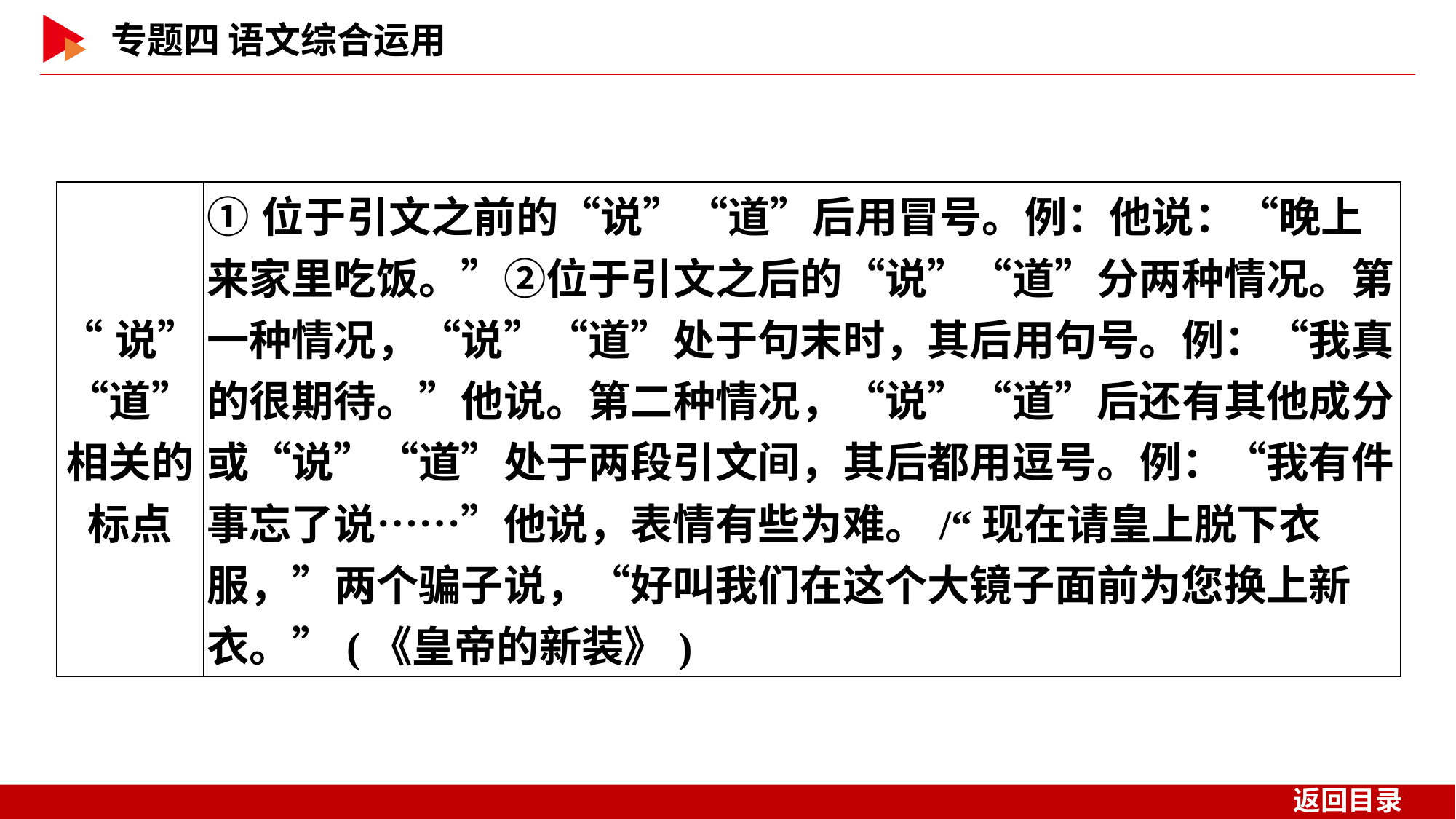

| “说”“道” 相关的 标点 | ①位于引文之前的“说”“道”后用冒号。例：他说：“晚上来家里吃饭。”②位于引文之后的“说”“道”分两种情况。第一种情况，“说”“道”处于句末时，其后用句号。例：“我真的很期待。”他说。第二种情况，“说”“道”后还有其他成分或“说”“道”处于两段引文间，其后都用逗号。例：“我有件事忘了说……”他说，表情有些为难。/“现在请皇上脱下衣服，”两个骗子说，“好叫我们在这个大镜子面前为您换上新衣。”(《皇帝的新装》) |
| --- | --- |